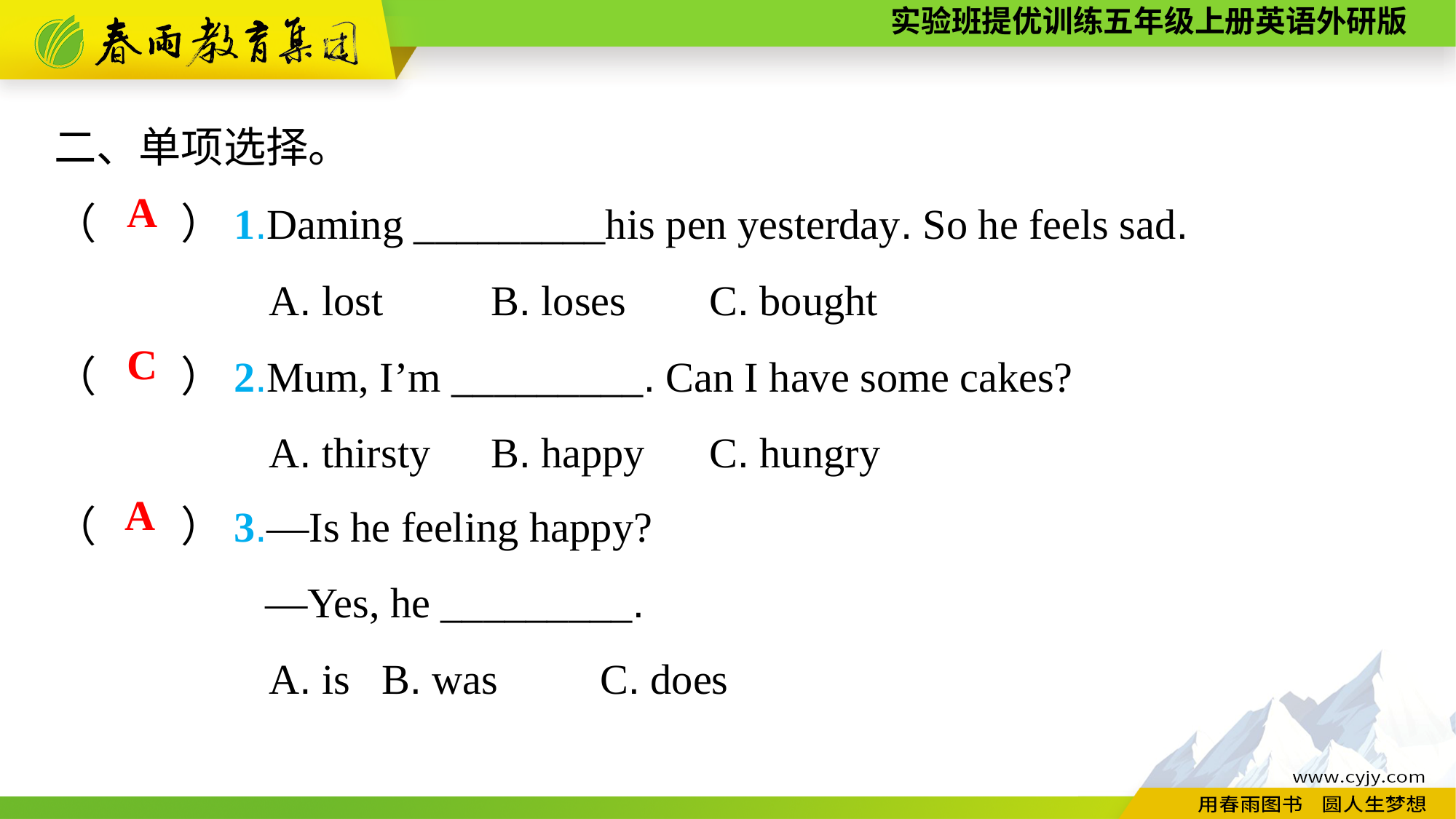

二、单项选择。
（　　）1.Daming _________his pen yesterday. So he feels sad.
A. lost	B. loses	C. bought
（　　）2.Mum, I’m _________. Can I have some cakes?
A. thirsty	B. happy	C. hungry
A
C
（　　）3.—Is he feeling happy?
                    —Yes, he _________.
A. is	B. was	C. does
A